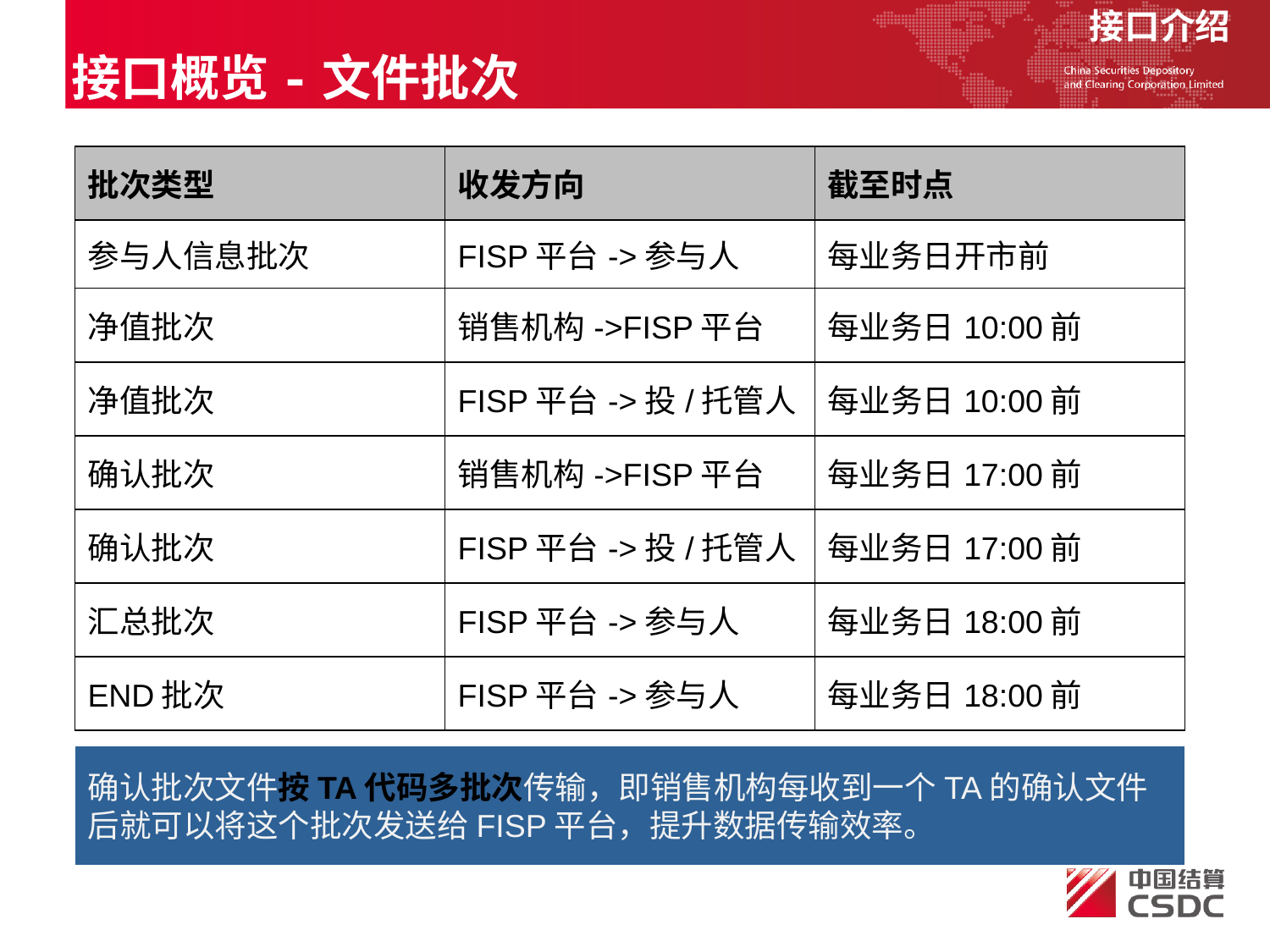

接口介绍
接口概览-文件批次
| 批次类型 | 收发方向 | 截至时点 |
| --- | --- | --- |
| 参与人信息批次 | FISP平台->参与人 | 每业务日开市前 |
| 净值批次 | 销售机构->FISP平台 | 每业务日10:00前 |
| 净值批次 | FISP平台->投/托管人 | 每业务日10:00前 |
| 确认批次 | 销售机构->FISP平台 | 每业务日17:00前 |
| 确认批次 | FISP平台->投/托管人 | 每业务日17:00前 |
| 汇总批次 | FISP平台->参与人 | 每业务日18:00前 |
| END批次 | FISP平台->参与人 | 每业务日18:00前 |
确认批次文件按TA代码多批次传输，即销售机构每收到一个TA的确认文件后就可以将这个批次发送给FISP平台，提升数据传输效率。